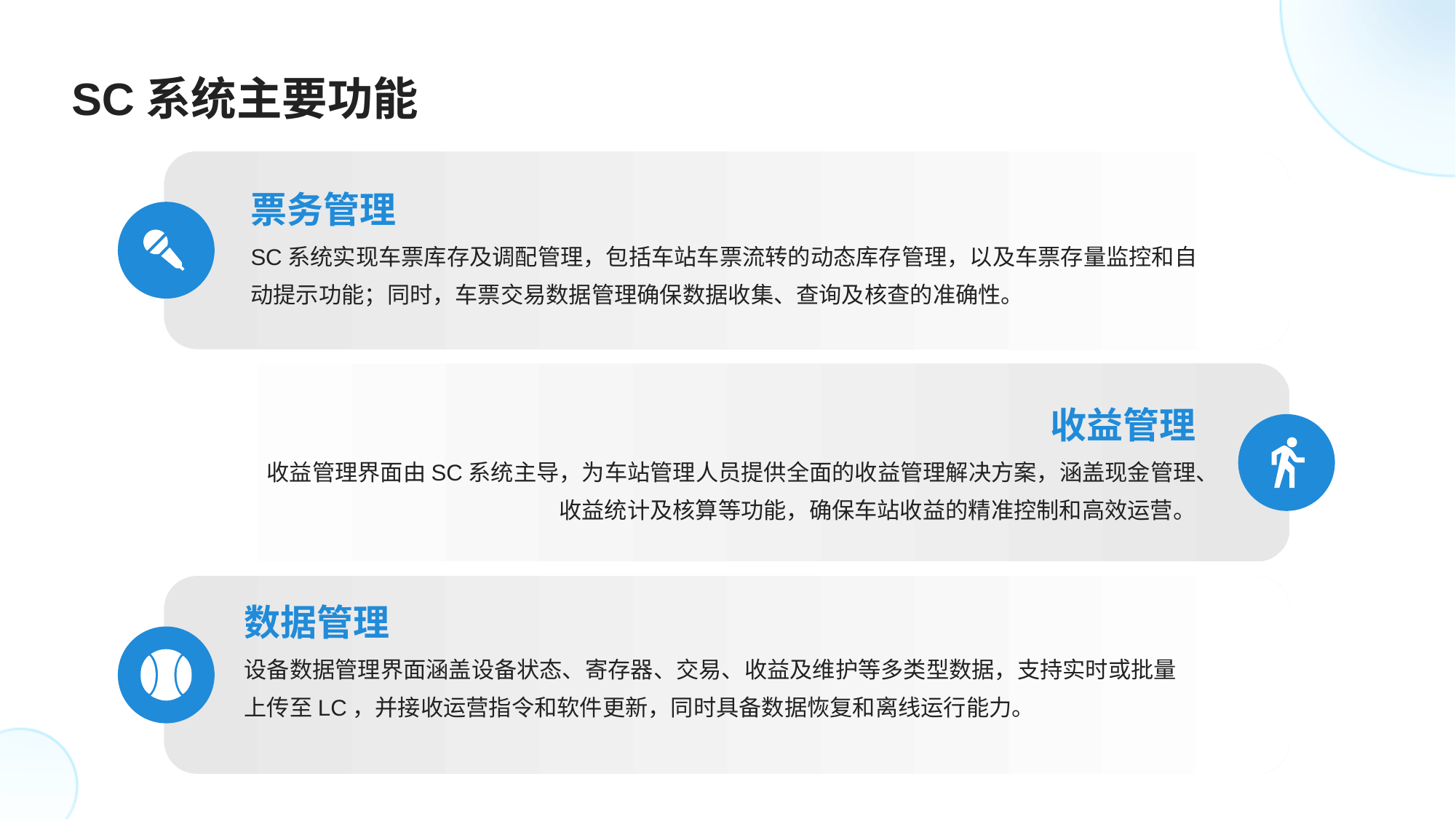

SC系统主要功能

票务管理

SC系统实现车票库存及调配管理，包括车站车票流转的动态库存管理，以及车票存量监控和自动提示功能；同时，车票交易数据管理确保数据收集、查询及核查的准确性。

收益管理

收益管理界面由SC系统主导，为车站管理人员提供全面的收益管理解决方案，涵盖现金管理、收益统计及核算等功能，确保车站收益的精准控制和高效运营。

数据管理

设备数据管理界面涵盖设备状态、寄存器、交易、收益及维护等多类型数据，支持实时或批量上传至LC，并接收运营指令和软件更新，同时具备数据恢复和离线运行能力。